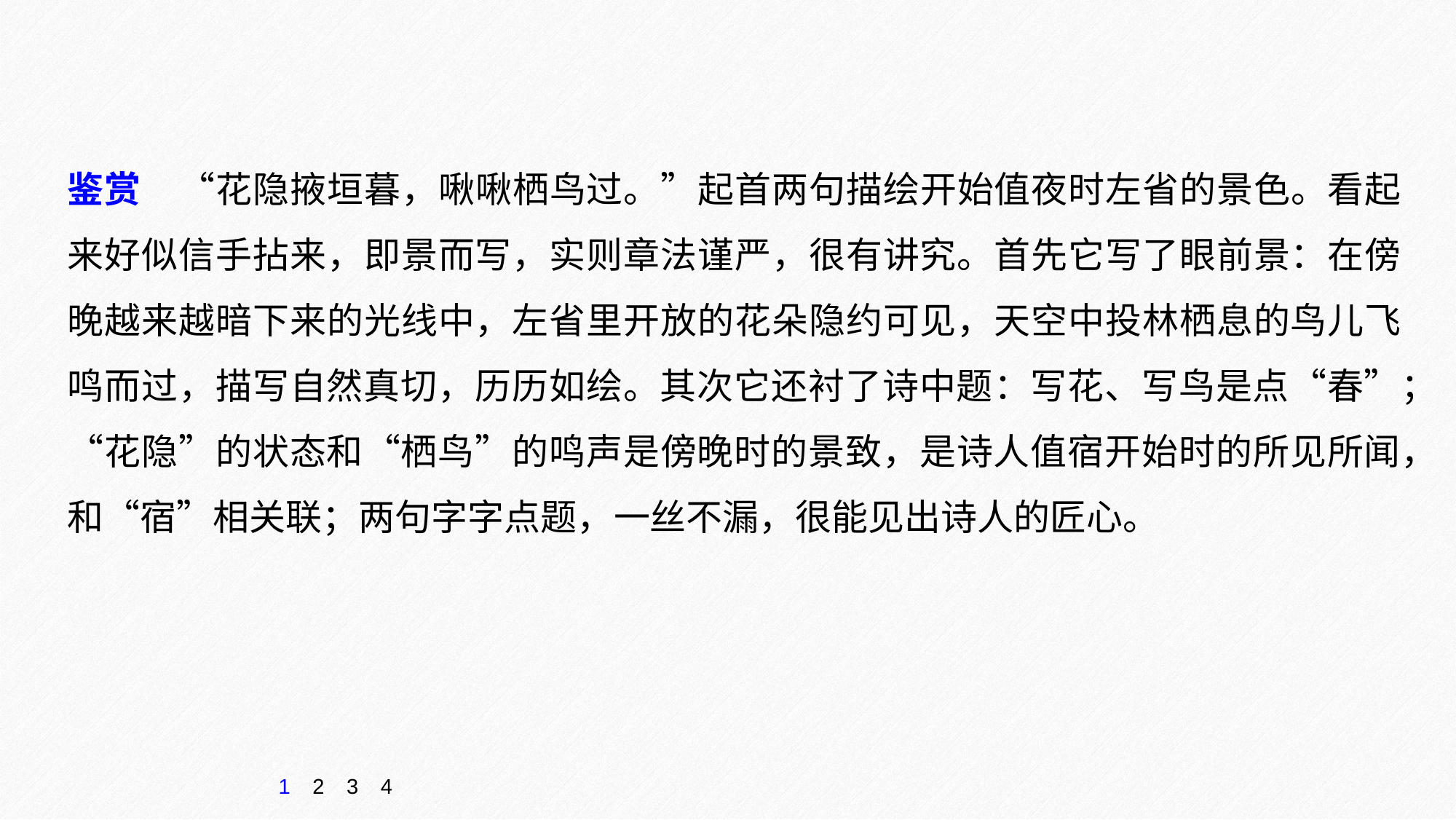

鉴赏　“花隐掖垣暮，啾啾栖鸟过。”起首两句描绘开始值夜时左省的景色。看起来好似信手拈来，即景而写，实则章法谨严，很有讲究。首先它写了眼前景：在傍晚越来越暗下来的光线中，左省里开放的花朵隐约可见，天空中投林栖息的鸟儿飞鸣而过，描写自然真切，历历如绘。其次它还衬了诗中题：写花、写鸟是点“春”；“花隐”的状态和“栖鸟”的鸣声是傍晚时的景致，是诗人值宿开始时的所见所闻，和“宿”相关联；两句字字点题，一丝不漏，很能见出诗人的匠心。
1
2
3
4